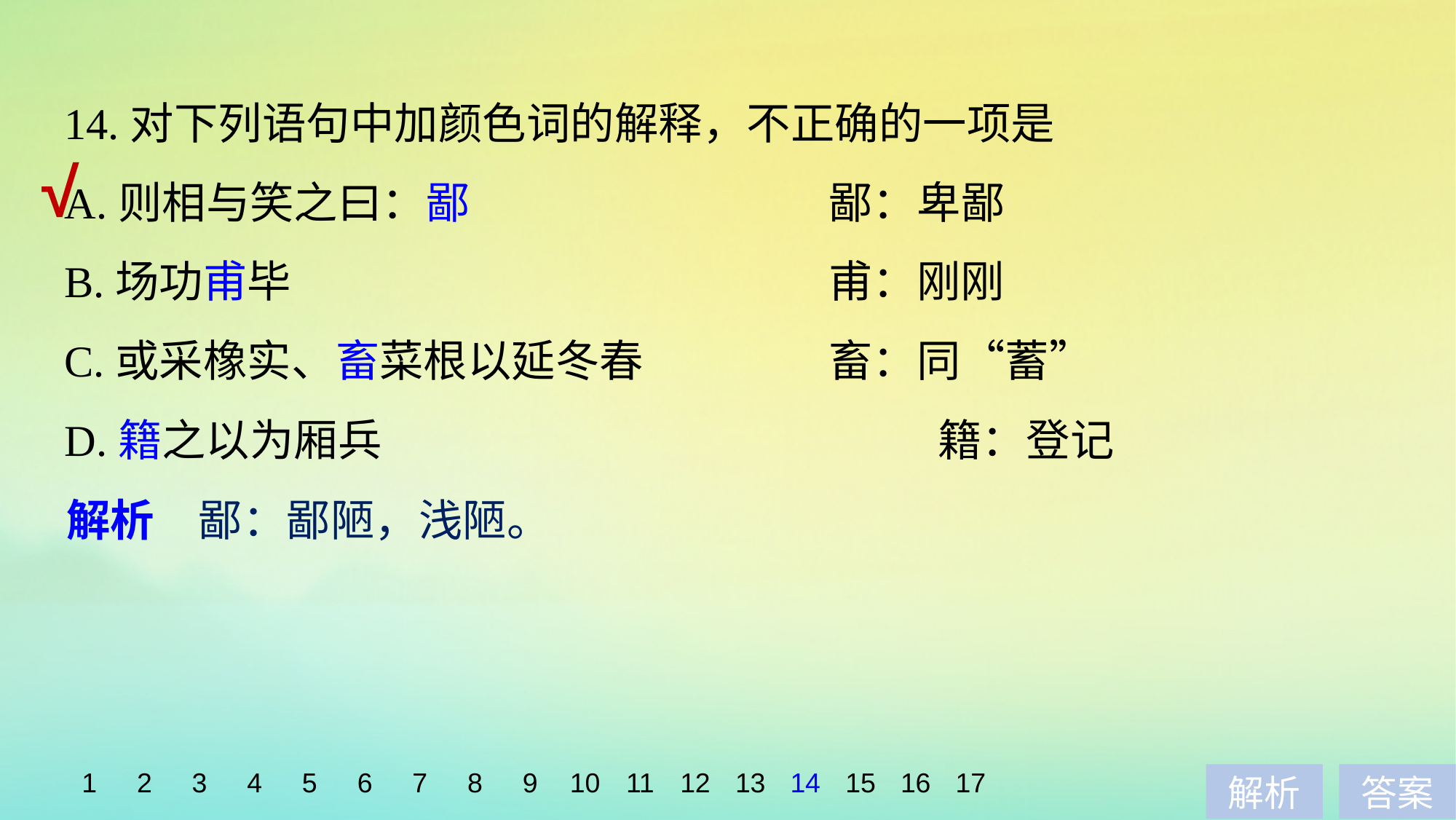

14.对下列语句中加颜色词的解释，不正确的一项是
A.则相与笑之曰：鄙　　　　　　　　	鄙：卑鄙
B.场功甫毕  					甫：刚刚
C.或采橡实、畜菜根以延冬春  		畜：同“蓄”
D.籍之以为厢兵  					籍：登记
√
解析　鄙：鄙陋，浅陋。
1
2
3
4
5
6
7
8
9
10
11
12
13
14
15
16
17
解析
答案